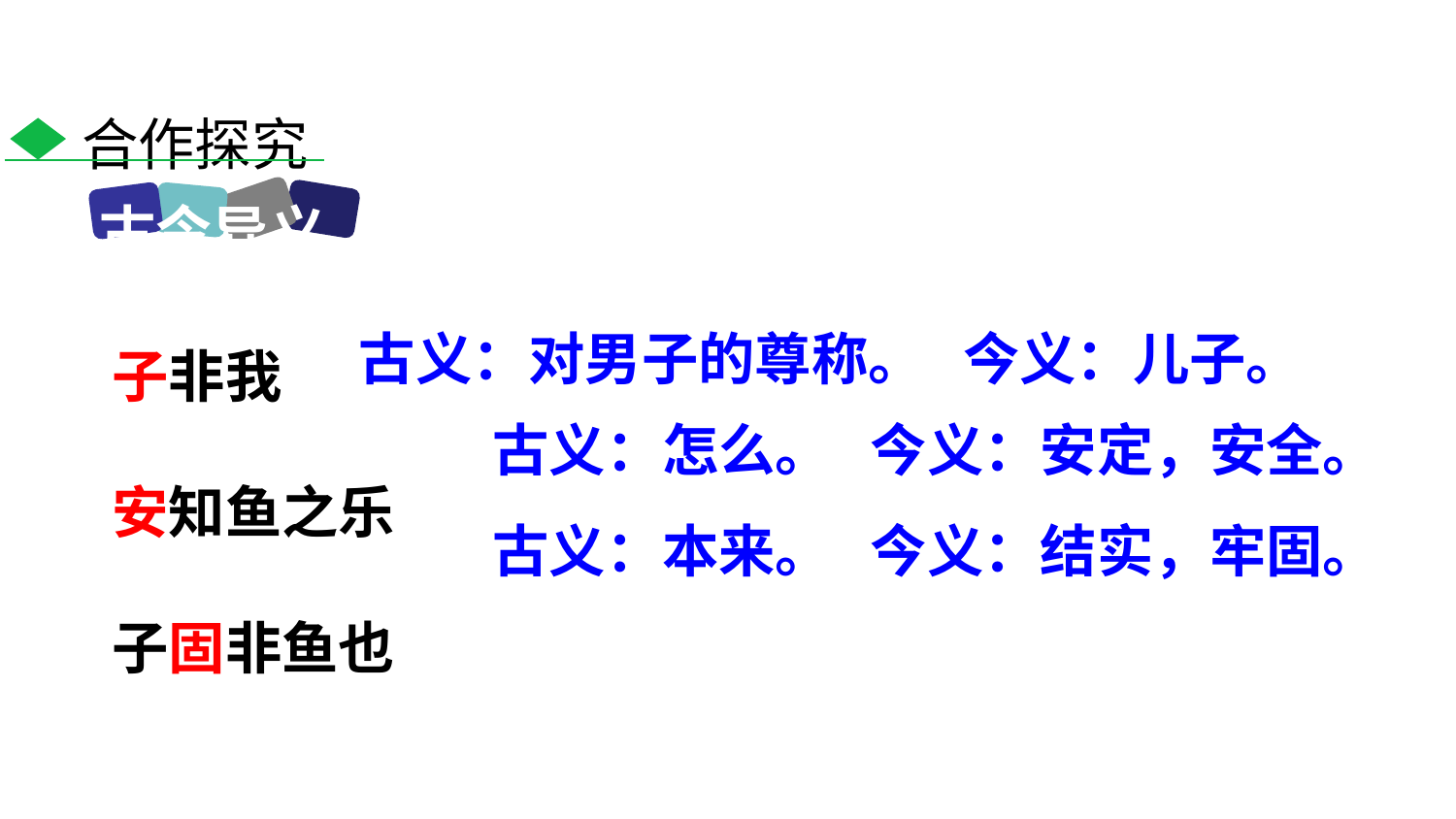

合作探究

古今异义

子非我
安知鱼之乐
子固非鱼也
古义：对男子的尊称。   今义：儿子。
古义：怎么。   今义：安定，安全。
古义：本来。   今义：结实，牢固。